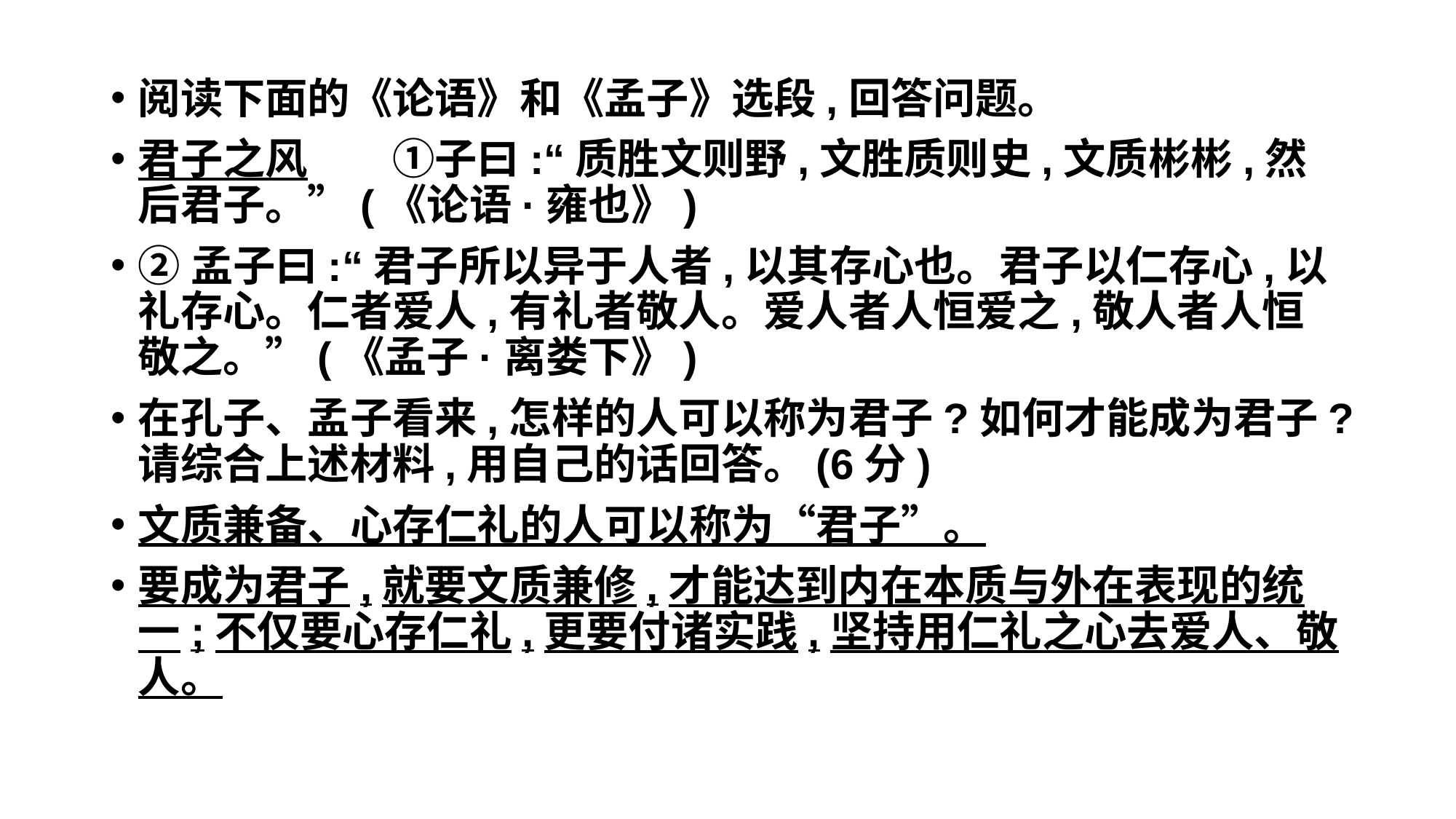

#
阅读下面的《论语》和《孟子》选段,回答问题。
君子之风　　①子曰:“质胜文则野,文胜质则史,文质彬彬,然后君子。”(《论语·雍也》)
②孟子曰:“君子所以异于人者,以其存心也。君子以仁存心,以礼存心。仁者爱人,有礼者敬人。爱人者人恒爱之,敬人者人恒敬之。”(《孟子·离娄下》)
在孔子、孟子看来,怎样的人可以称为君子?如何才能成为君子?请综合上述材料,用自己的话回答。(6分)
文质兼备、心存仁礼的人可以称为“君子”。
要成为君子,就要文质兼修,才能达到内在本质与外在表现的统一;不仅要心存仁礼,更要付诸实践,坚持用仁礼之心去爱人、敬人。